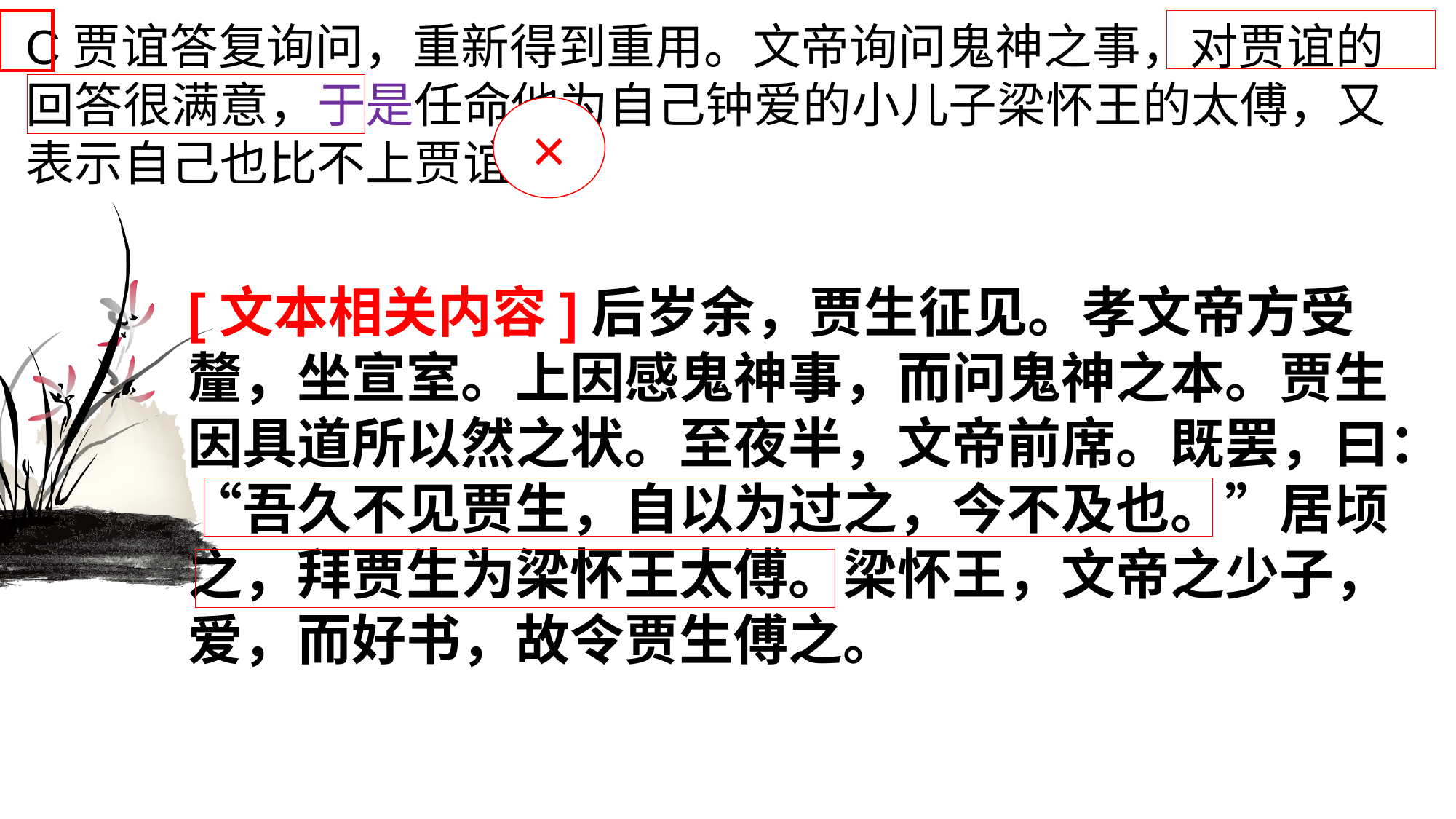

C贾谊答复询问，重新得到重用。文帝询问鬼神之事，对贾谊的回答很满意，于是任命他为自己钟爱的小儿子梁怀王的太傅，又表示自己也比不上贾谊。

×
[文本相关内容]后岁余，贾生征见。孝文帝方受釐，坐宣室。上因感鬼神事，而问鬼神之本。贾生因具道所以然之状。至夜半，文帝前席。既罢，曰：“吾久不见贾生，自以为过之，今不及也。”居顷之，拜贾生为梁怀王太傅。梁怀王，文帝之少子，爱，而好书，故令贾生傅之。